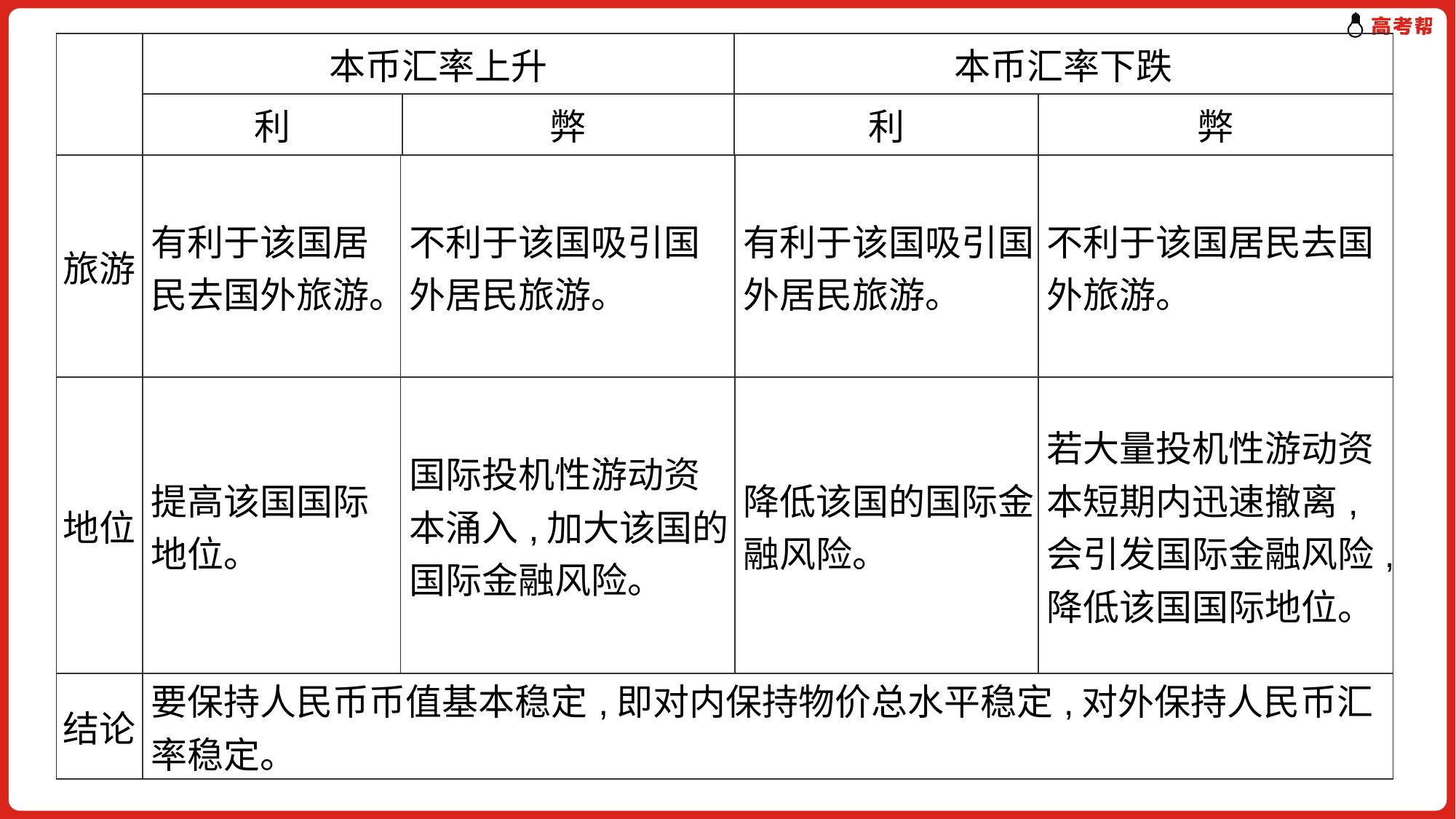

|  | 本币汇率上升 |  | 本币汇率下跌 |  |
| --- | --- | --- | --- | --- |
|  | 利 | 弊 | 利 | 弊 |
| 旅游 | 有利于该国居民去国外旅游。 | 不利于该国吸引国外居民旅游。 | 有利于该国吸引国外居民旅游。 | 不利于该国居民去国外旅游。 |
| --- | --- | --- | --- | --- |
| 地位 | 提高该国国际地位。 | 国际投机性游动资本涌入,加大该国的国际金融风险。 | 降低该国的国际金融风险。 | 若大量投机性游动资本短期内迅速撤离,会引发国际金融风险,降低该国国际地位。 |
| 结论 | 要保持人民币币值基本稳定,即对内保持物价总水平稳定,对外保持人民币汇率稳定。 |  |  |  |